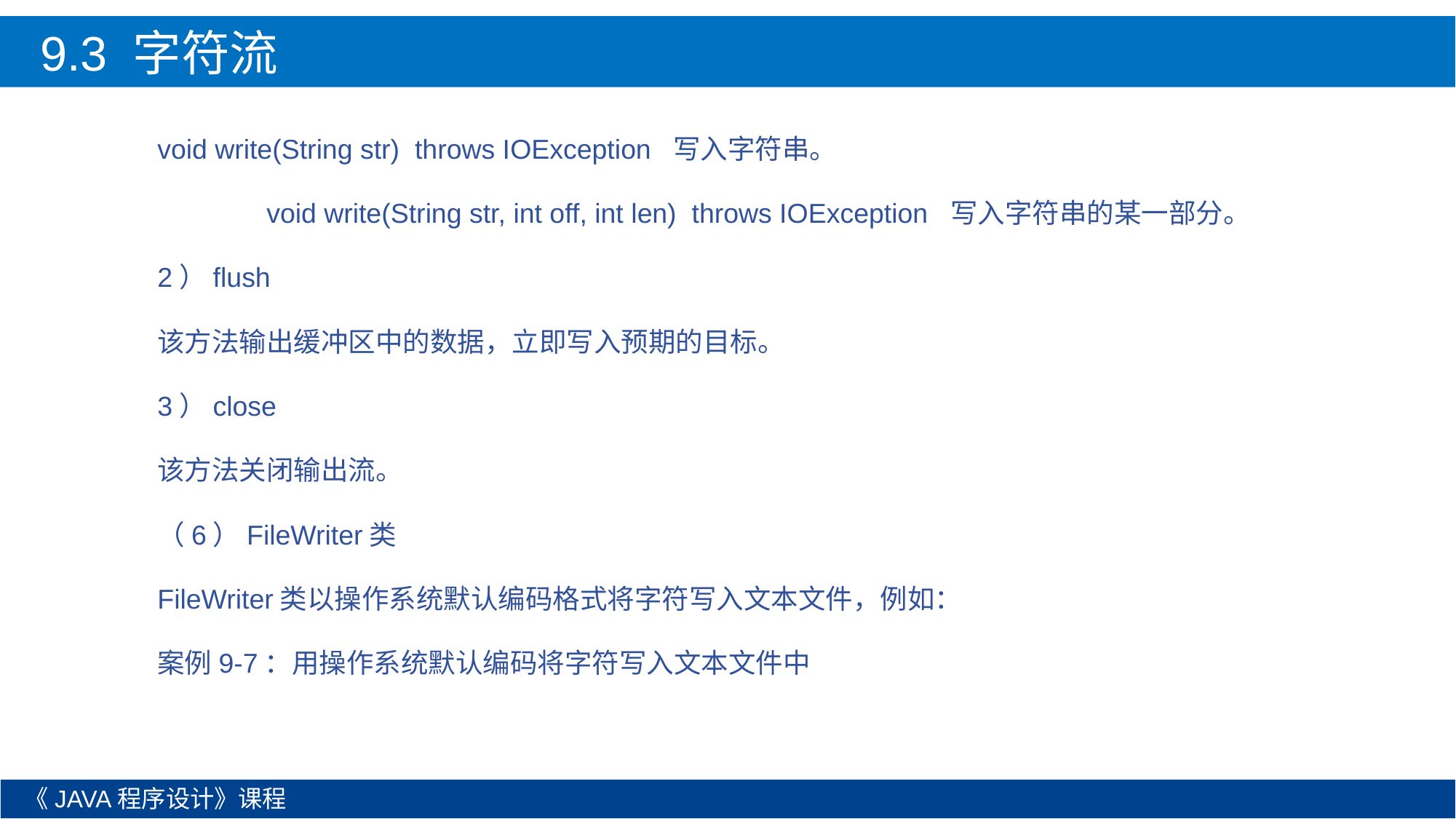

9.3 字符流
void write(String str)  throws IOException  写入字符串。
	void write(String str, int off, int len)  throws IOException  写入字符串的某一部分。
2）flush
该方法输出缓冲区中的数据，立即写入预期的目标。
3）close
该方法关闭输出流。
（6）FileWriter类
FileWriter类以操作系统默认编码格式将字符写入文本文件，例如：
案例9-7：用操作系统默认编码将字符写入文本文件中
《JAVA程序设计》课程